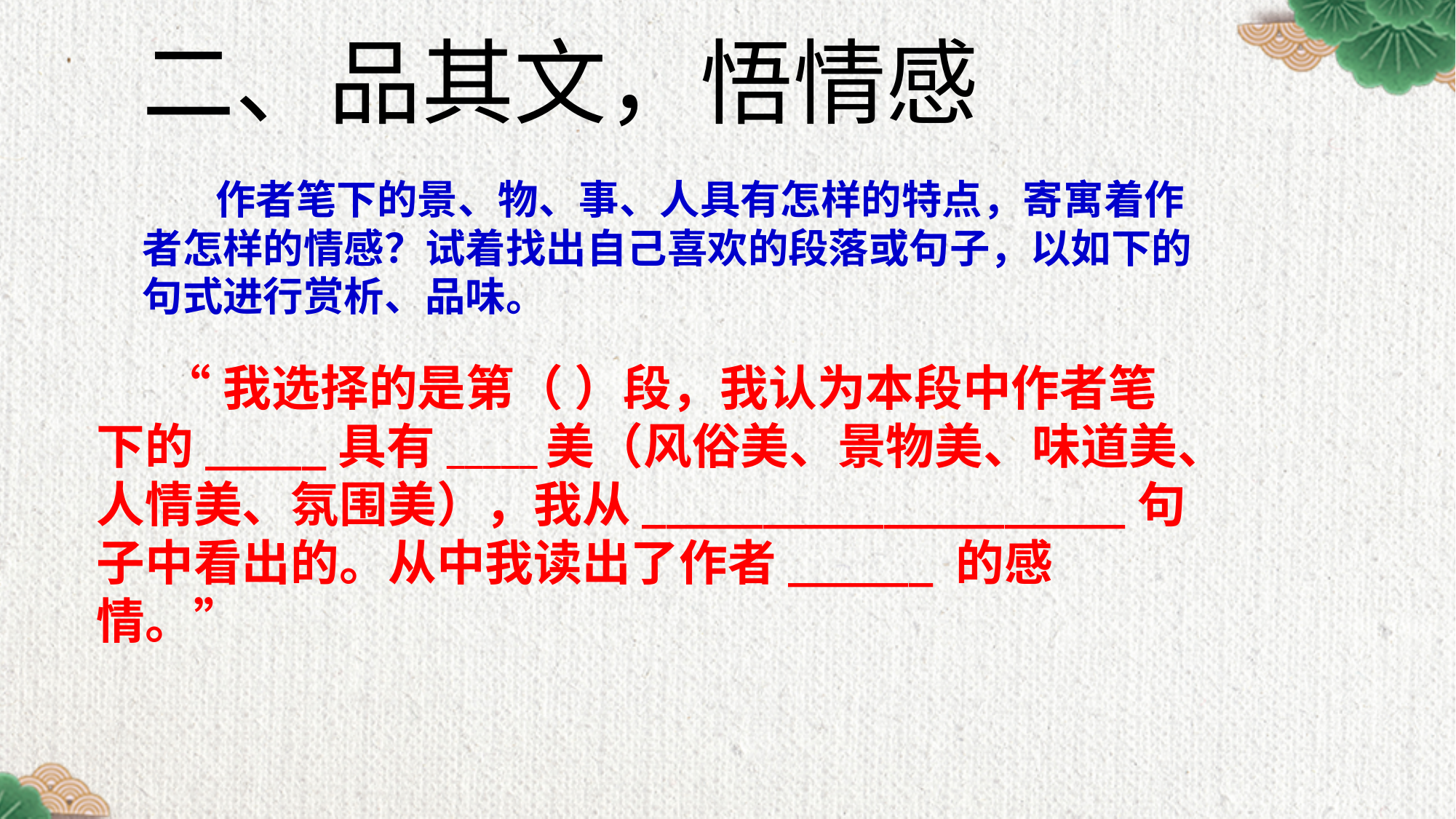

二、品其文，悟情感
       作者笔下的景、物、事、人具有怎样的特点，寄寓着作者怎样的情感？试着找出自己喜欢的段落或句子，以如下的句式进行赏析、品味。
      “我选择的是第（ ）段，我认为本段中作者笔下的_____具有_____美（风俗美、景物美、味道美、人情美、氛围美），我从____________________句子中看出的。从中我读出了作者______ 的感情。”